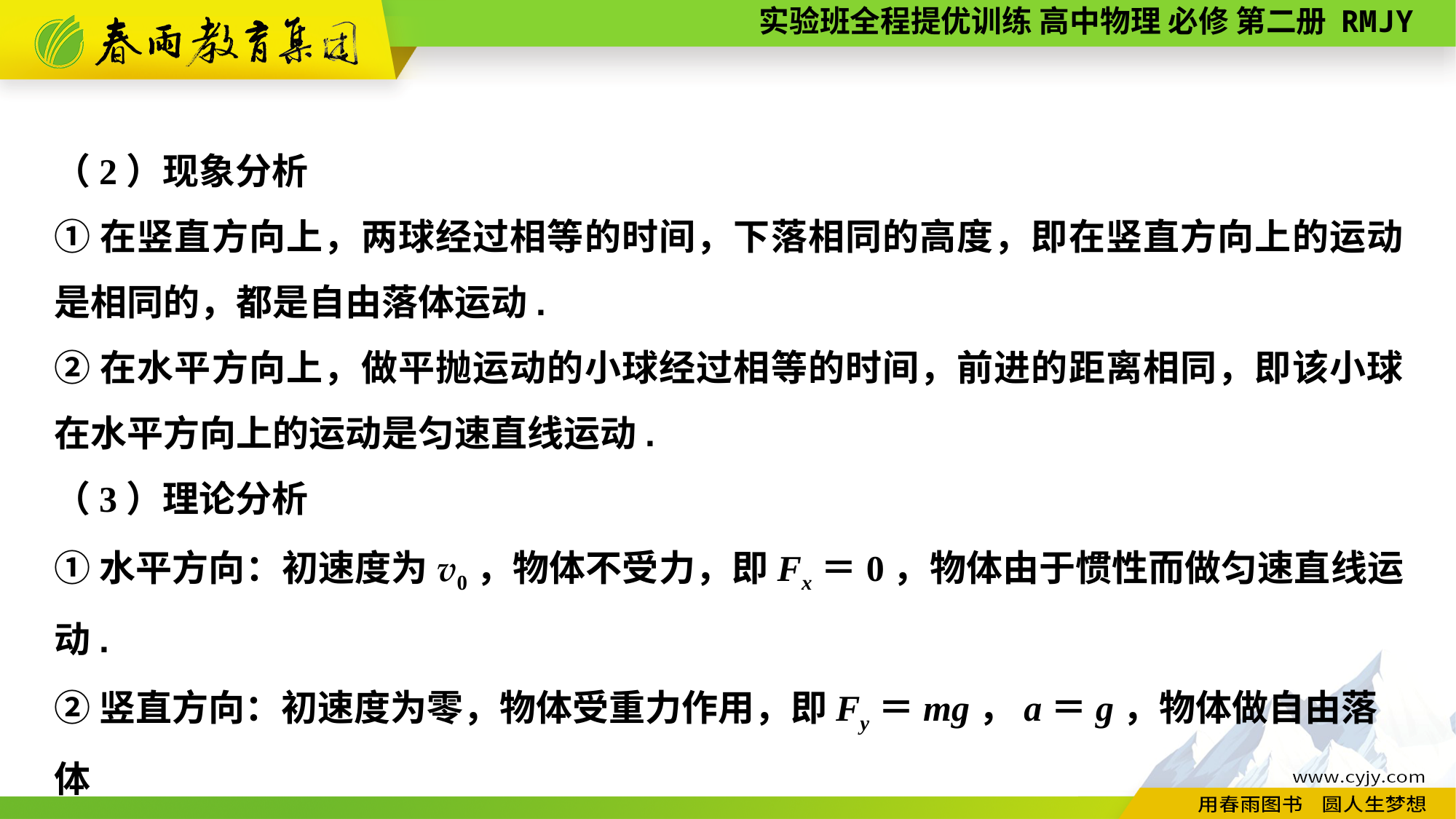

（2）现象分析
①在竖直方向上，两球经过相等的时间，下落相同的高度，即在竖直方向上的运动是相同的，都是自由落体运动.
②在水平方向上，做平抛运动的小球经过相等的时间，前进的距离相同，即该小球在水平方向上的运动是匀速直线运动.
（3）理论分析
①水平方向：初速度为v0，物体不受力，即Fx＝0，物体由于惯性而做匀速直线运动.
②竖直方向：初速度为零，物体受重力作用，即Fy＝mg，a＝g，物体做自由落体
运动.